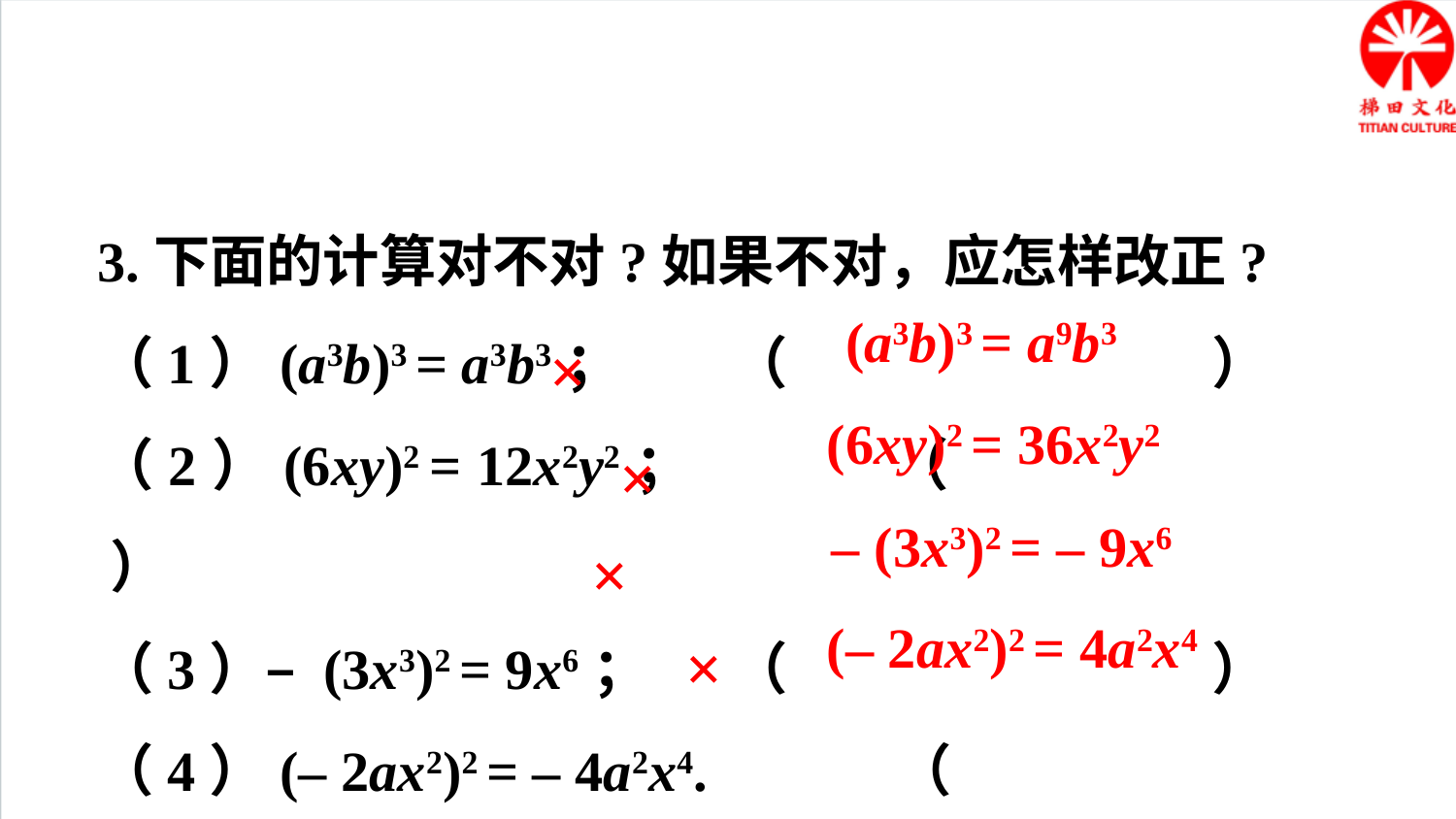

3.下面的计算对不对?如果不对，应怎样改正?
（1）(a3b)3 = a3b3；	    （                                 ）
（2）(6xy)2 = 12x2y2；	    （                                 ）
（3）– (3x3)2 = 9x6； 	    （                                 ）
（4）(– 2ax2)2 = – 4a2x4.	    （                                 ）
×
(a3b)3 = a9b3
×
(6xy)2 = 36x2y2
×
– (3x3)2 = – 9x6
×
(– 2ax2)2 = 4a2x4